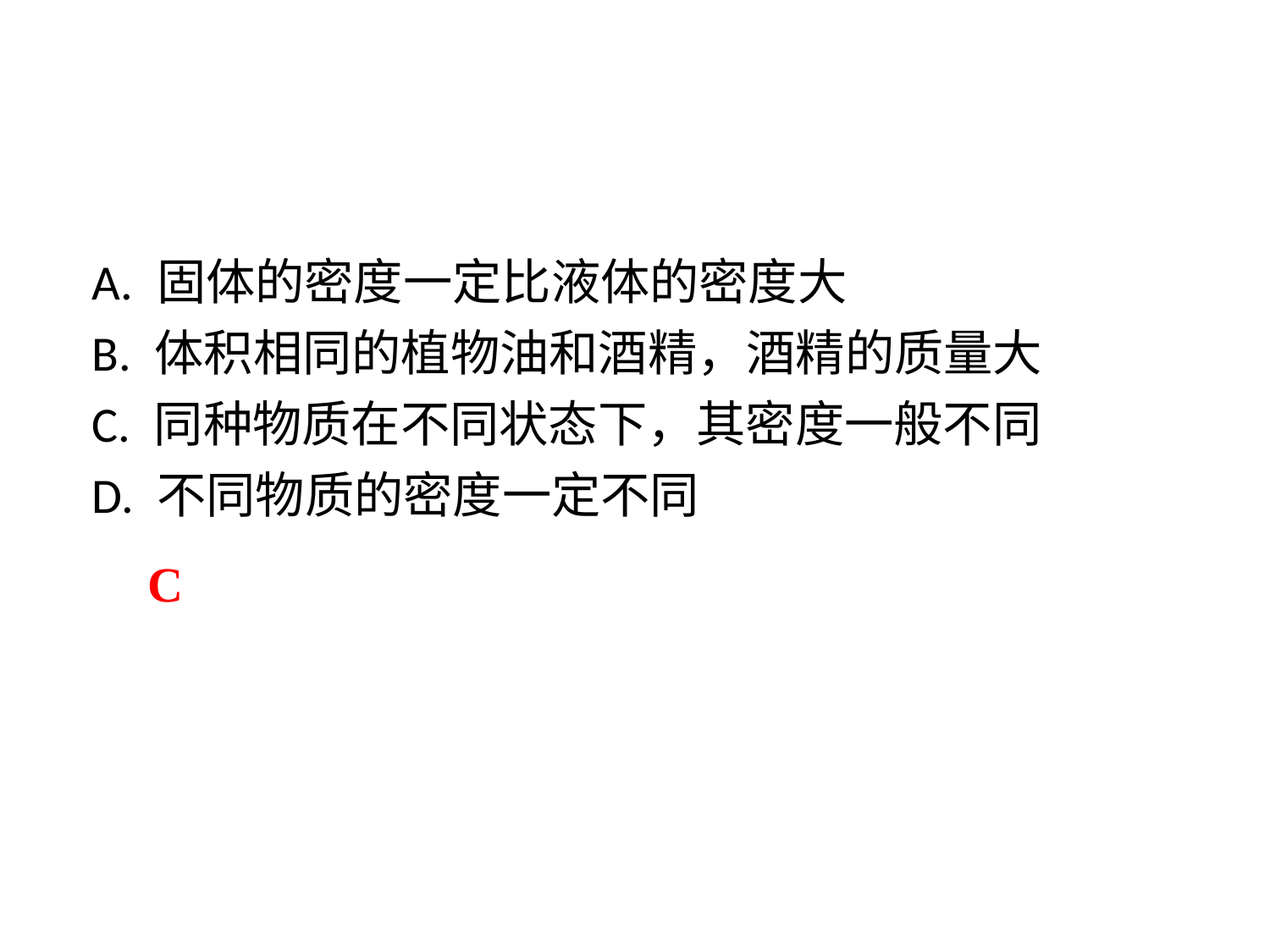

A. 固体的密度一定比液体的密度大
B. 体积相同的植物油和酒精，酒精的质量大
C. 同种物质在不同状态下，其密度一般不同
D. 不同物质的密度一定不同
C